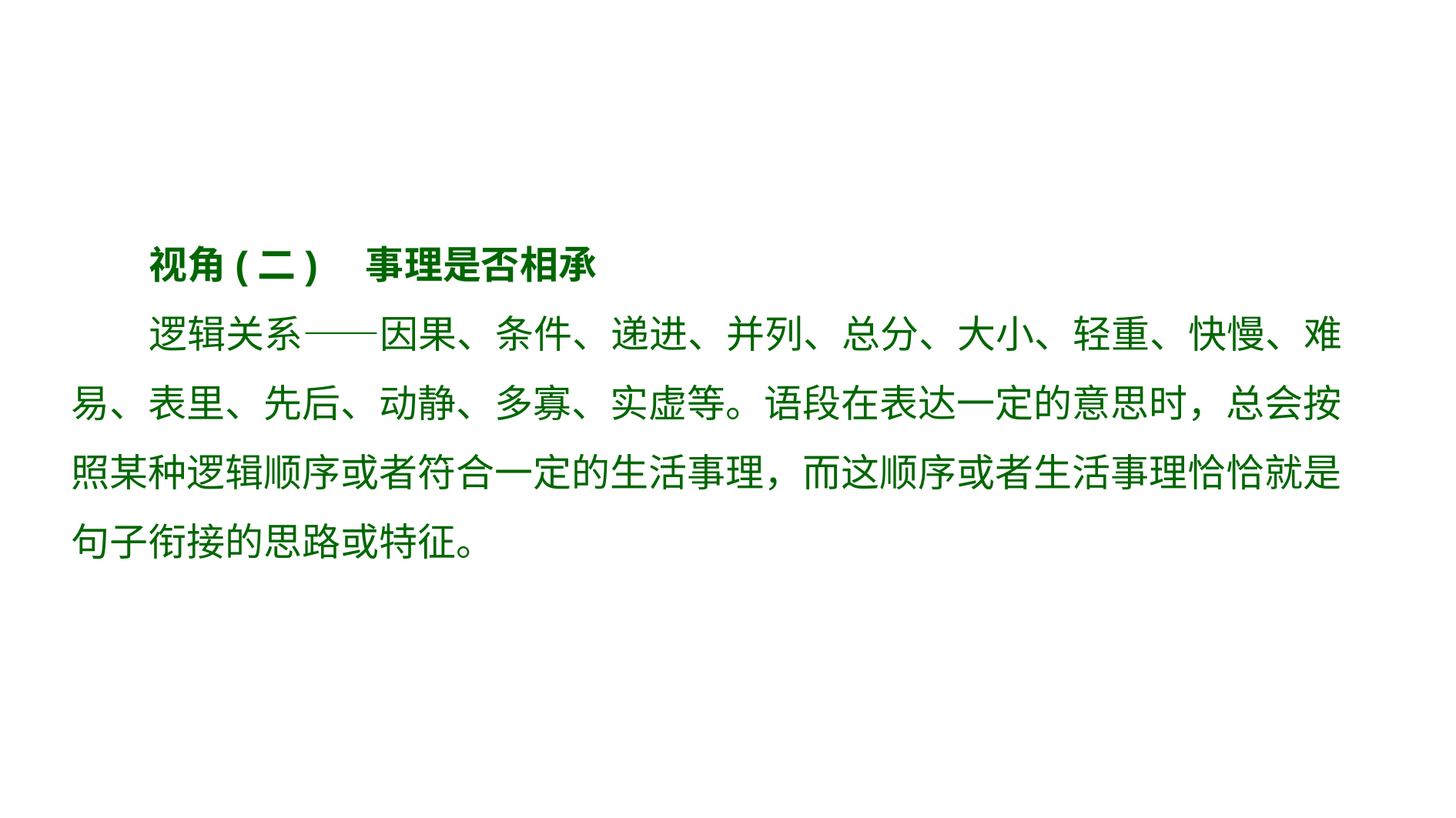

视角(二)　事理是否相承
    逻辑关系——因果、条件、递进、并列、总分、大小、轻重、快慢、难易、表里、先后、动静、多寡、实虚等。语段在表达一定的意思时，总会按照某种逻辑顺序或者符合一定的生活事理，而这顺序或者生活事理恰恰就是句子衔接的思路或特征。